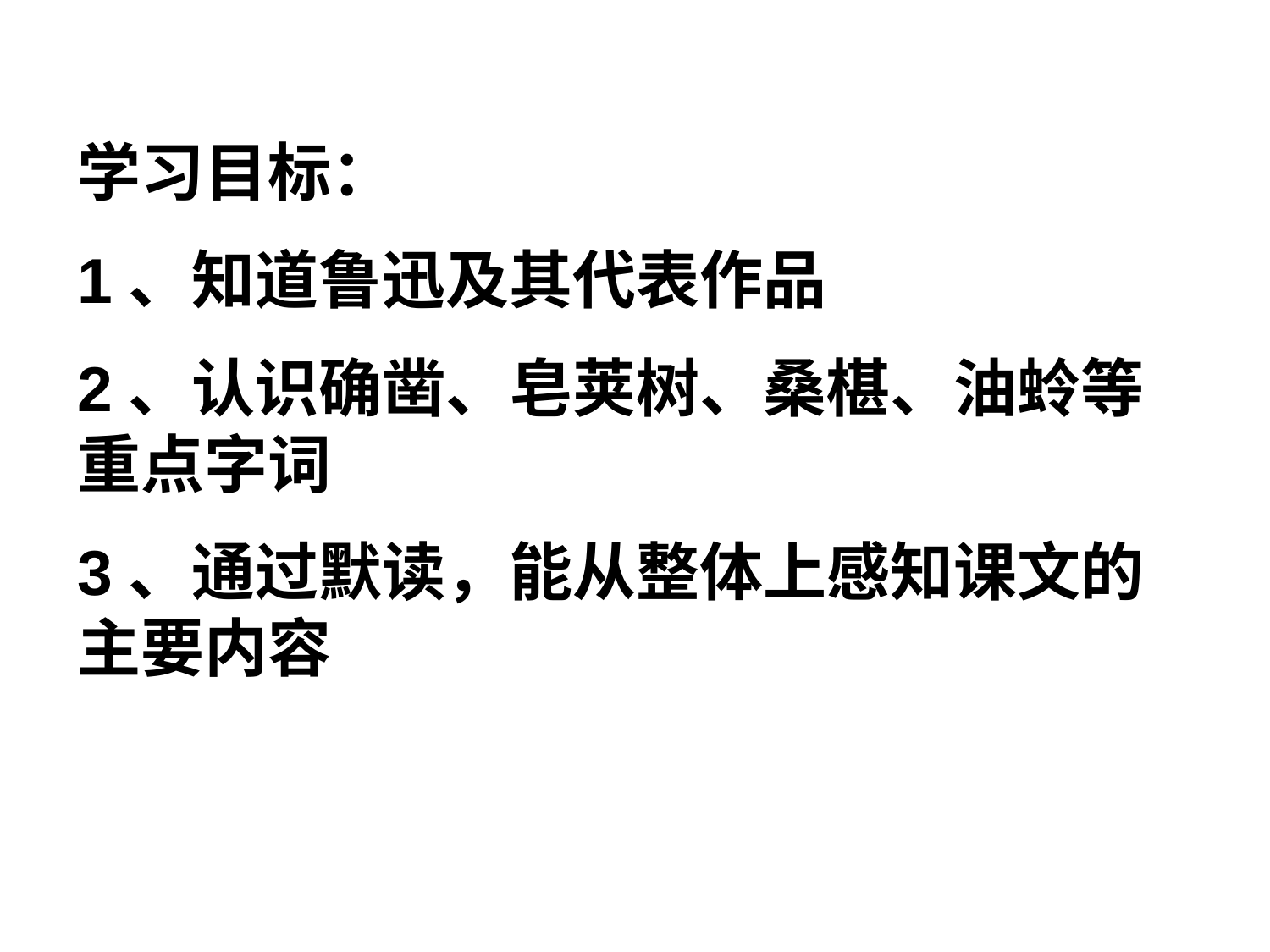

学习目标：
1、知道鲁迅及其代表作品
2、认识确凿、皂荚树、桑椹、油蛉等重点字词
3、通过默读，能从整体上感知课文的主要内容